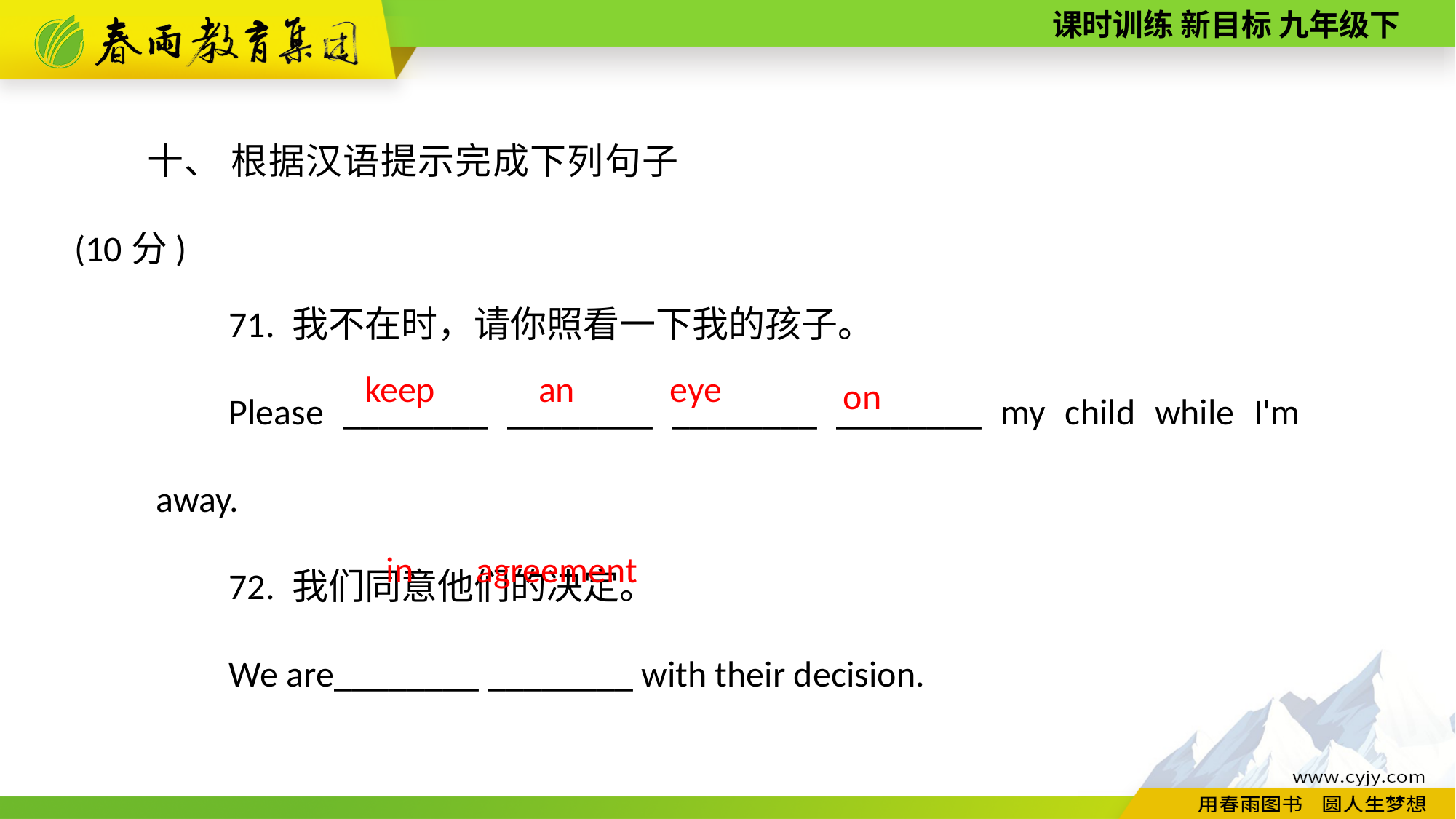

十、 根据汉语提示完成下列句子(10分)
71. 我不在时，请你照看一下我的孩子。
Please ________ ________ ________ ________ my child while I'm away.
72. 我们同意他们的决定。
We are________ ________ with their decision.
eye
an
keep
on
in
agreement